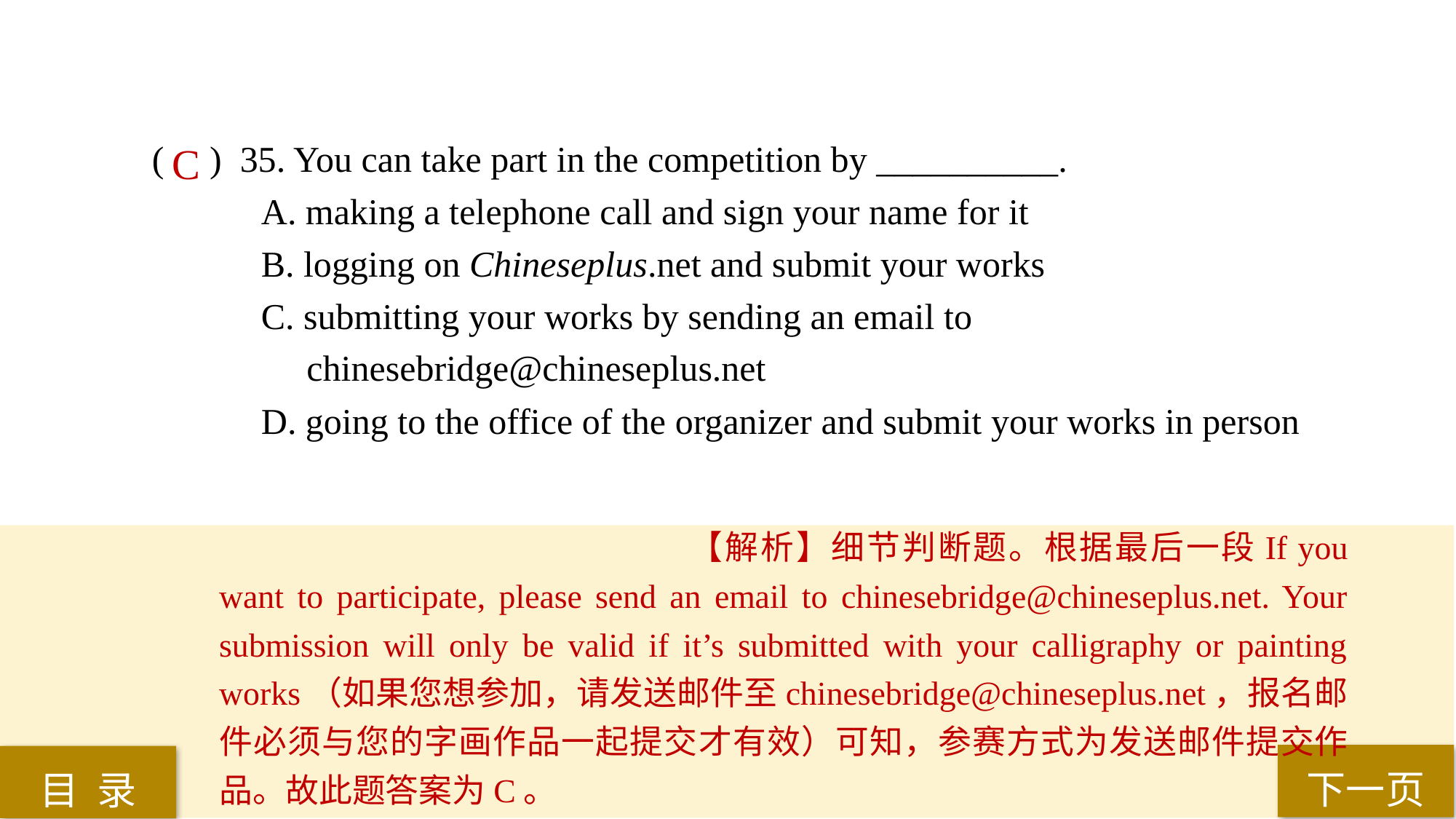

(     )  35. You can take part in the competition by __________.
A. making a telephone call and sign your name for it
B. logging on Chineseplus.net and submit your works
C. submitting your works by sending an email to
     chinesebridge@chineseplus.net
D. going to the office of the organizer and submit your works in person
C
【解析】细节判断题。根据最后一段If you want to participate, please send an email to chinesebridge@chineseplus.net. Your submission will only be valid if it’s submitted with your calligraphy or painting works（如果您想参加，请发送邮件至chinesebridge@chineseplus.net，报名邮件必须与您的字画作品一起提交才有效）可知，参赛方式为发送邮件提交作品。故此题答案为C。